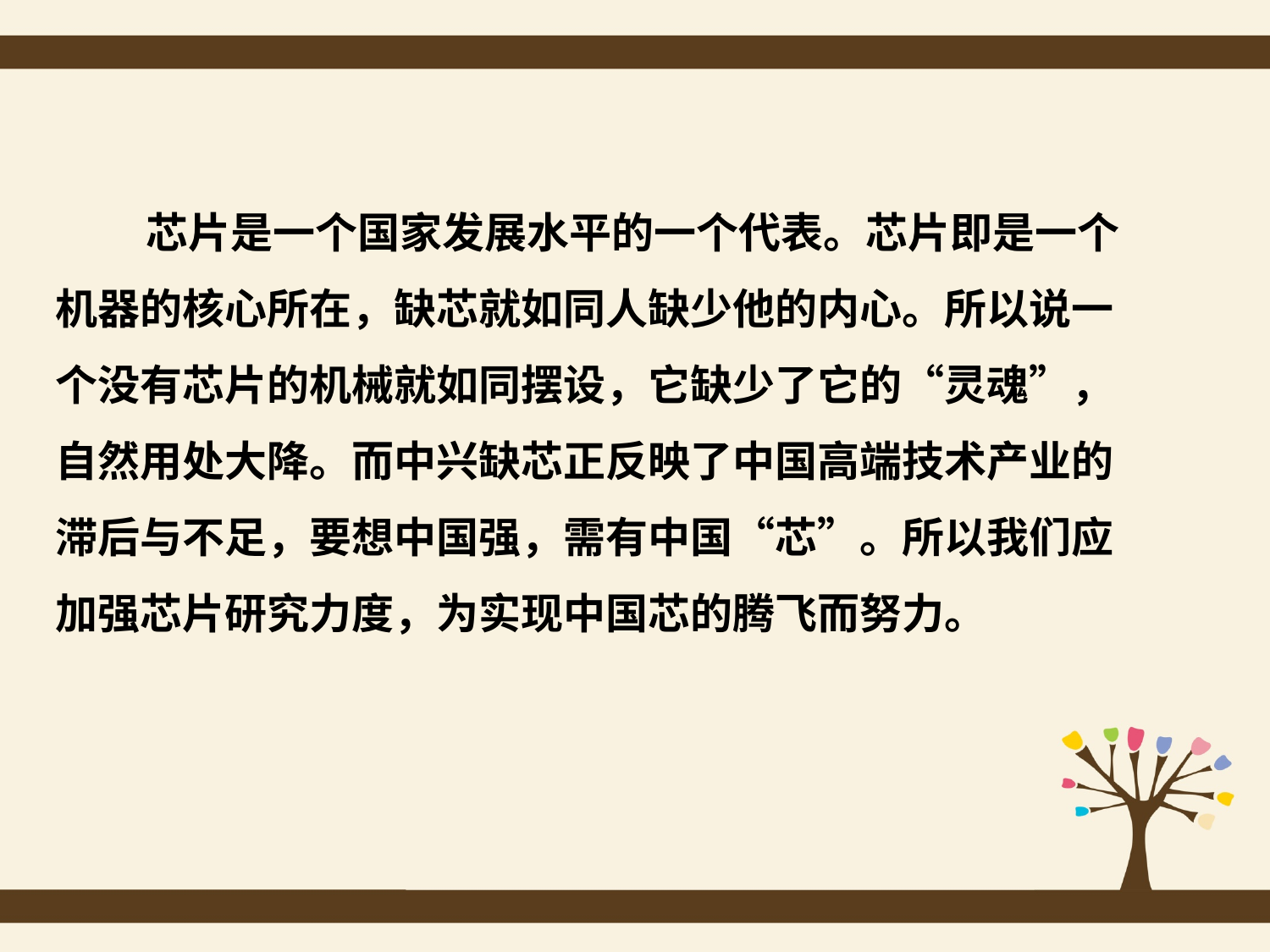

芯片是一个国家发展水平的一个代表。芯片即是一个机器的核心所在，缺芯就如同人缺少他的内心。所以说一个没有芯片的机械就如同摆设，它缺少了它的“灵魂”，自然用处大降。而中兴缺芯正反映了中国高端技术产业的滞后与不足，要想中国强，需有中国“芯”。所以我们应加强芯片研究力度，为实现中国芯的腾飞而努力。